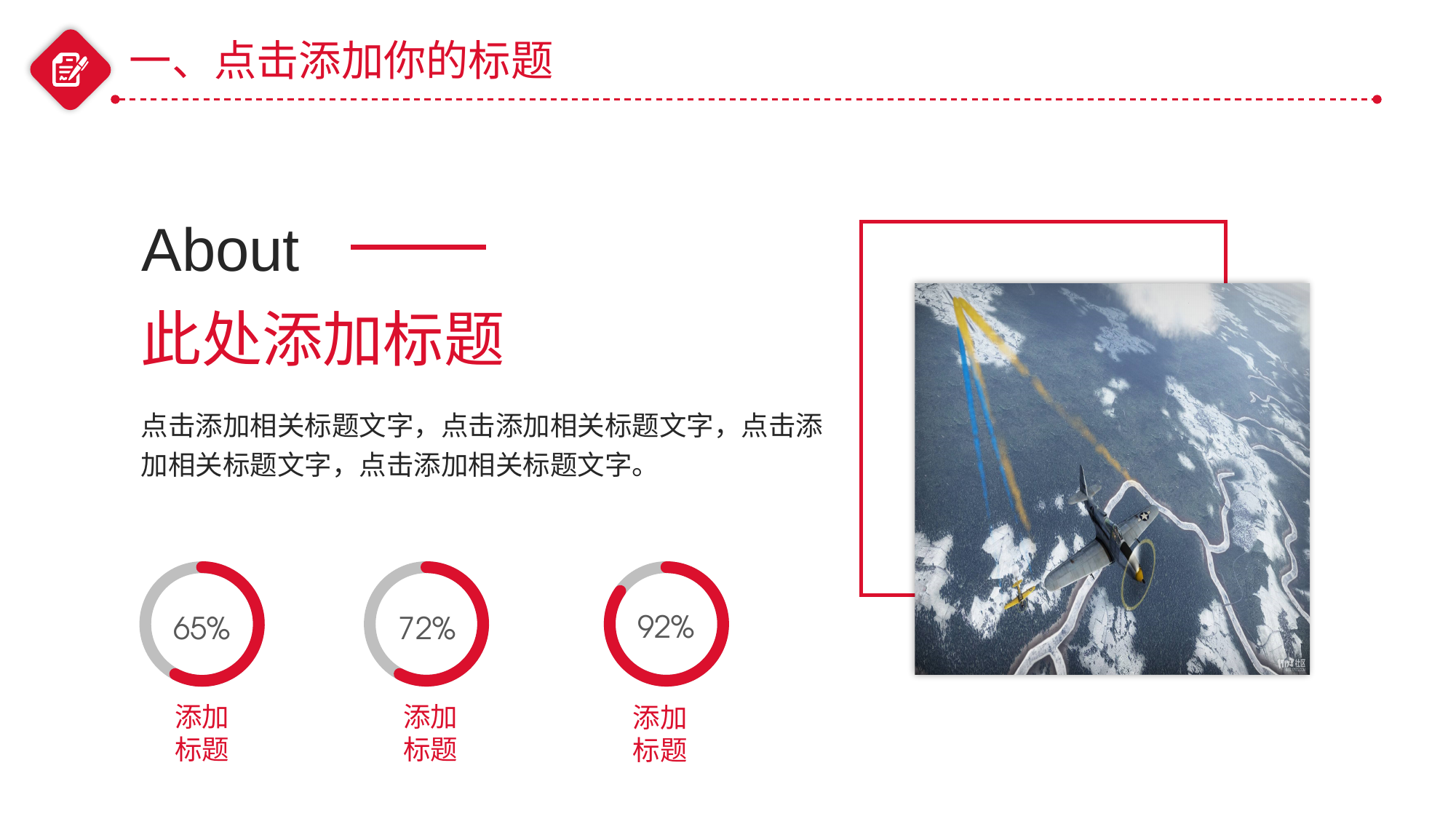

一、点击添加你的标题

About

此处添加标题
点击添加相关标题文字，点击添加相关标题文字，点击添加相关标题文字，点击添加相关标题文字。

65%

72%

92%
添加标题
添加标题
添加标题